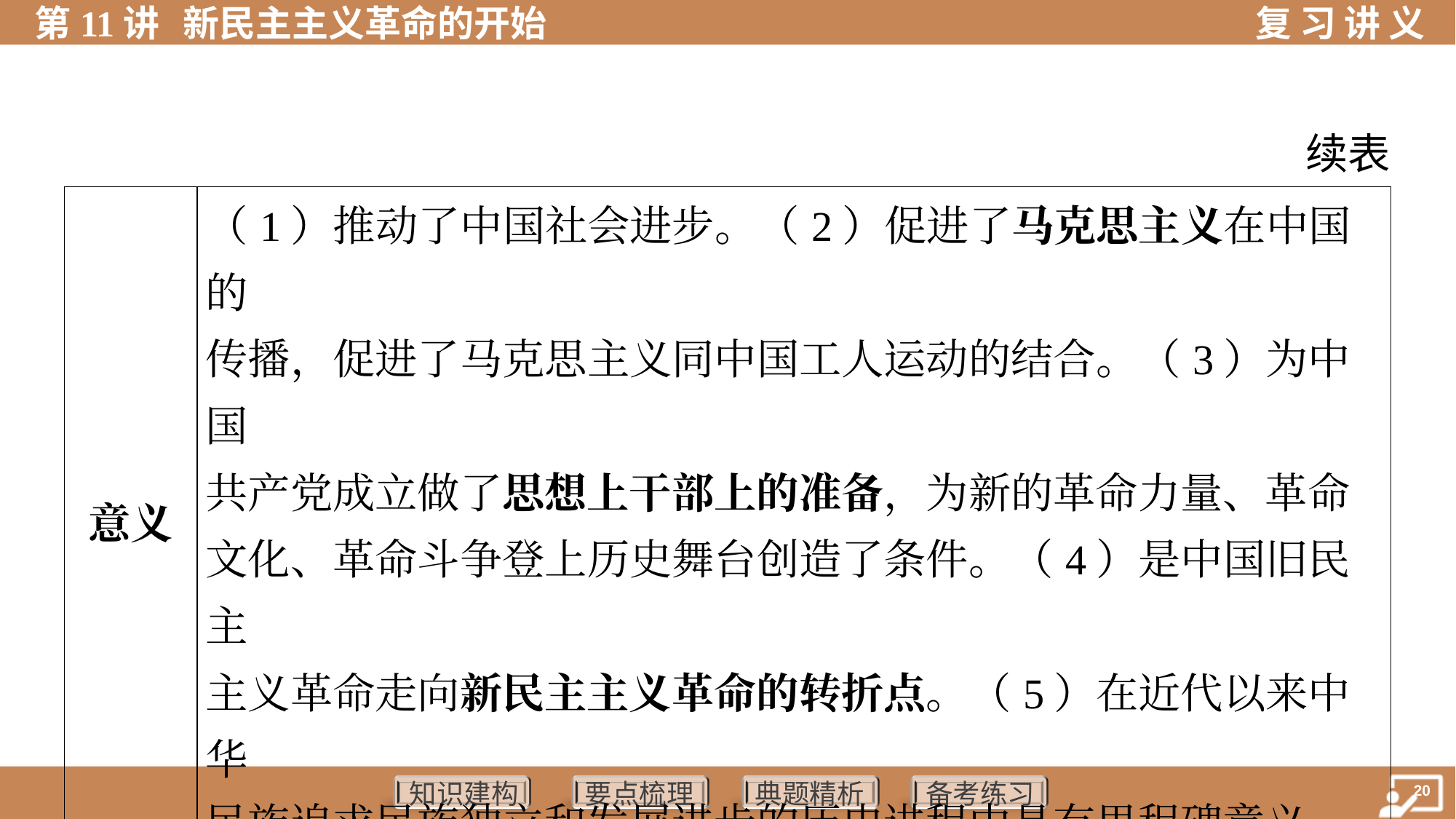

续表
| 意义 | （1）推动了中国社会进步。（2）促进了马克思主义在中国的 传播，促进了马克思主义同中国工人运动的结合。（3）为中国 共产党成立做了思想上干部上的准备，为新的革命力量、革命 文化、革命斗争登上历史舞台创造了条件。（4）是中国旧民主 主义革命走向新民主主义革命的转折点。（5）在近代以来中华 民族追求民族独立和发展进步的历史进程中具有里程碑意义 |  |  |  |
| --- | --- | --- | --- | --- |
| 五四 精神 | 爱国、进步、民主、科学，核心是爱国主义精神 |  |  |  |